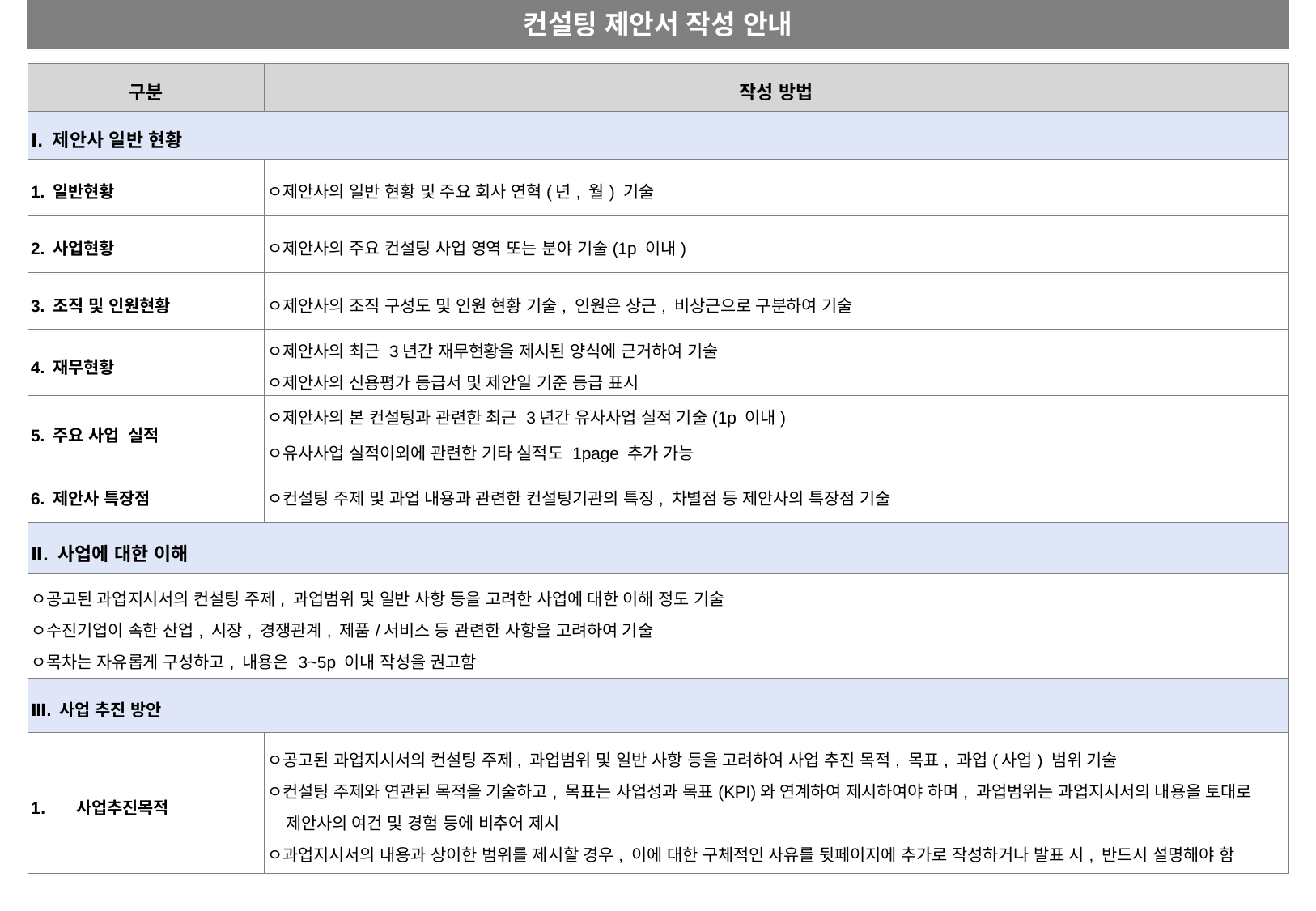

컨설팅 제안서 작성 안내
| 구분 | 작성 방법 |
| --- | --- |
| Ⅰ. 제안사 일반 현황 |  |
| 1. 일반현황 | ㅇ제안사의 일반 현황 및 주요 회사 연혁(년, 월) 기술 |
| 2. 사업현황 | ㅇ제안사의 주요 컨설팅 사업 영역 또는 분야 기술(1p 이내) |
| 3. 조직 및 인원현황 | ㅇ제안사의 조직 구성도 및 인원 현황 기술, 인원은 상근, 비상근으로 구분하여 기술 |
| 4. 재무현황 | ㅇ제안사의 최근 3년간 재무현황을 제시된 양식에 근거하여 기술 ㅇ제안사의 신용평가 등급서 및 제안일 기준 등급 표시 |
| 5. 주요 사업 실적 | ㅇ제안사의 본 컨설팅과 관련한 최근 3년간 유사사업 실적 기술(1p 이내) ㅇ유사사업 실적이외에 관련한 기타 실적도 1page 추가 가능 |
| 6. 제안사 특장점 | ㅇ컨설팅 주제 및 과업 내용과 관련한 컨설팅기관의 특징, 차별점 등 제안사의 특장점 기술 |
| Ⅱ. 사업에 대한 이해 |  |
| ㅇ공고된 과업지시서의 컨설팅 주제, 과업범위 및 일반 사항 등을 고려한 사업에 대한 이해 정도 기술 ㅇ수진기업이 속한 산업, 시장, 경쟁관계, 제품/서비스 등 관련한 사항을 고려하여 기술 ㅇ목차는 자유롭게 구성하고, 내용은 3~5p 이내 작성을 권고함 |  |
| Ⅲ. 사업 추진 방안 |  |
| 사업추진목적 | ㅇ공고된 과업지시서의 컨설팅 주제, 과업범위 및 일반 사항 등을 고려하여 사업 추진 목적, 목표, 과업(사업) 범위 기술 ㅇ컨설팅 주제와 연관된 목적을 기술하고, 목표는 사업성과 목표(KPI)와 연계하여 제시하여야 하며, 과업범위는 과업지시서의 내용을 토대로 제안사의 여건 및 경험 등에 비추어 제시 ㅇ과업지시서의 내용과 상이한 범위를 제시할 경우, 이에 대한 구체적인 사유를 뒷페이지에 추가로 작성하거나 발표 시, 반드시 설명해야 함 |